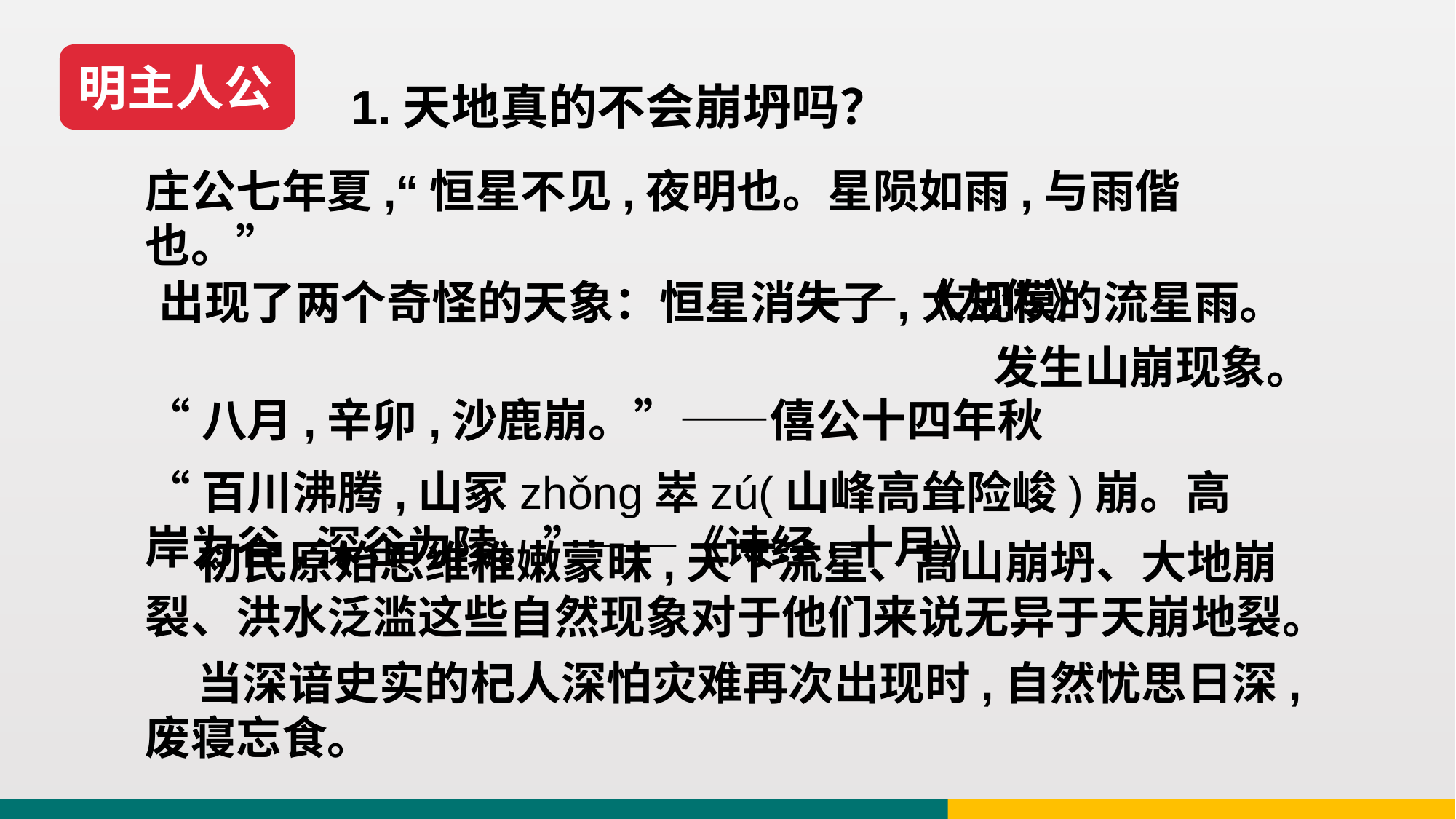

明主人公
1.天地真的不会崩坍吗？

庄公七年夏,“恒星不见,夜明也。星陨如雨,与雨偕也。”
                                                                ——《左传》

“八月,辛卯,沙鹿崩。”——僖公十四年秋

“百川沸腾,山冢zhǒng崒zú(山峰高耸险峻)崩。高岸为谷,深谷为陵。”——《诗经·十月》
出现了两个奇怪的天象：恒星消失了,大规模的流星雨。
发生山崩现象。
    初民原始思维稚嫩蒙昧,天下流星、高山崩坍、大地崩裂、洪水泛滥这些自然现象对于他们来说无异于天崩地裂。
    当深谙史实的杞人深怕灾难再次出现时,自然忧思日深,废寝忘食。